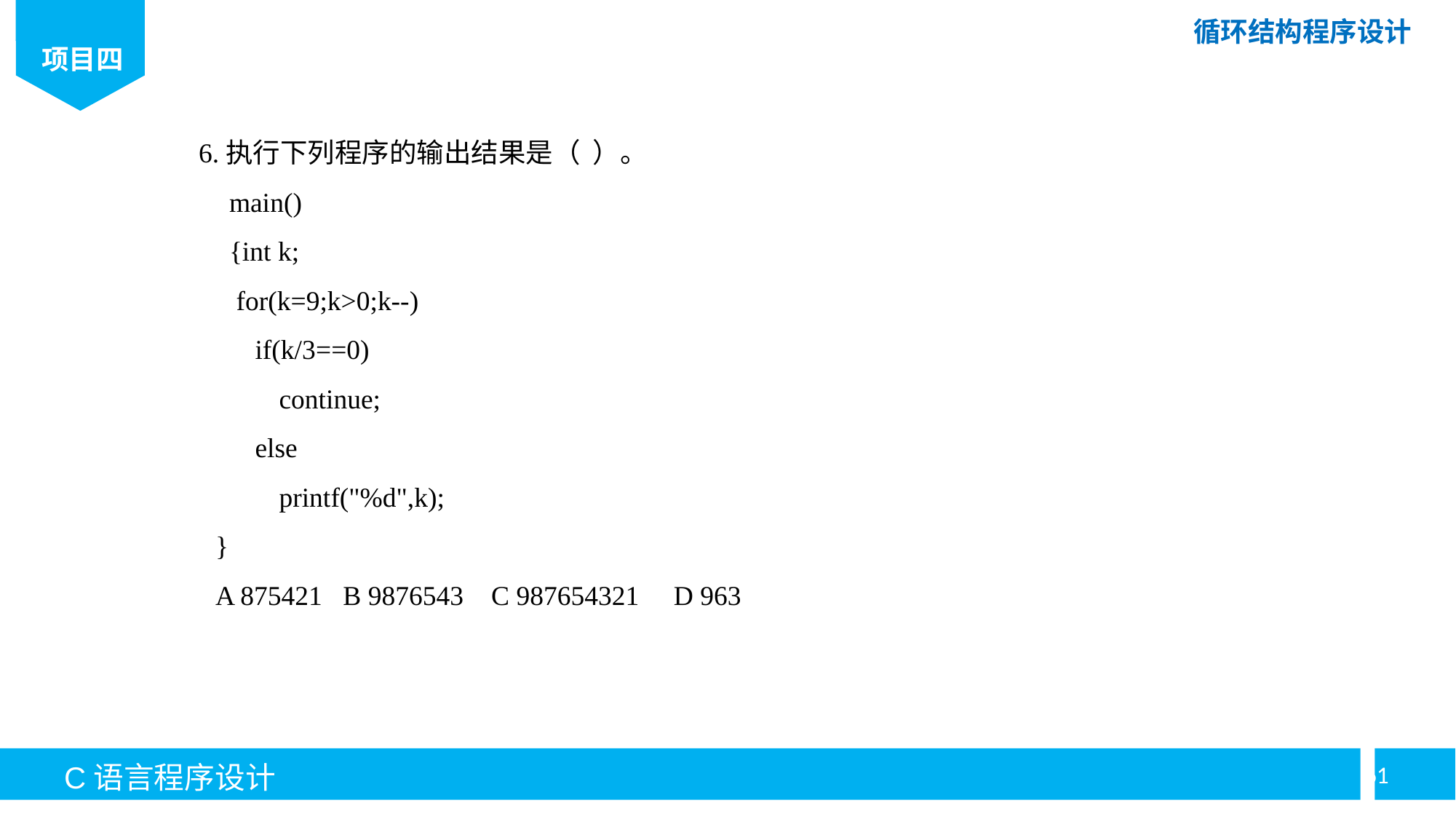

6.执行下列程序的输出结果是（  ）。
  main()
  {int k;
   for(k=9;k>0;k--)
if(k/3==0)
continue;
else
printf("%d",k);
}
A 875421   B 9876543    C 987654321     D 963